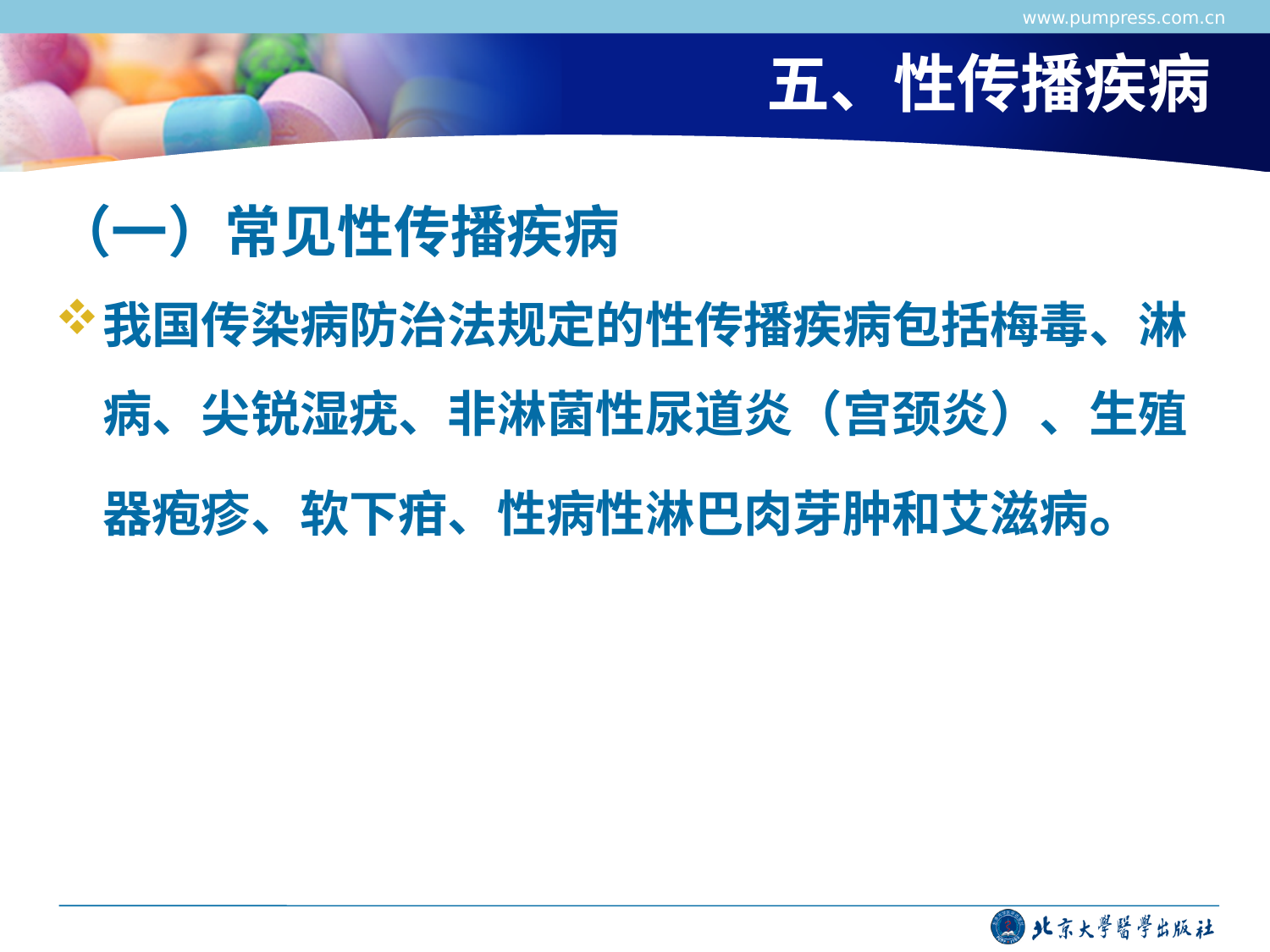

www.pumpress.com.cn
# 五、性传播疾病
（一）常见性传播疾病
我国传染病防治法规定的性传播疾病包括梅毒、淋病、尖锐湿疣、非淋菌性尿道炎（宫颈炎）、生殖器疱疹、软下疳、性病性淋巴肉芽肿和艾滋病。